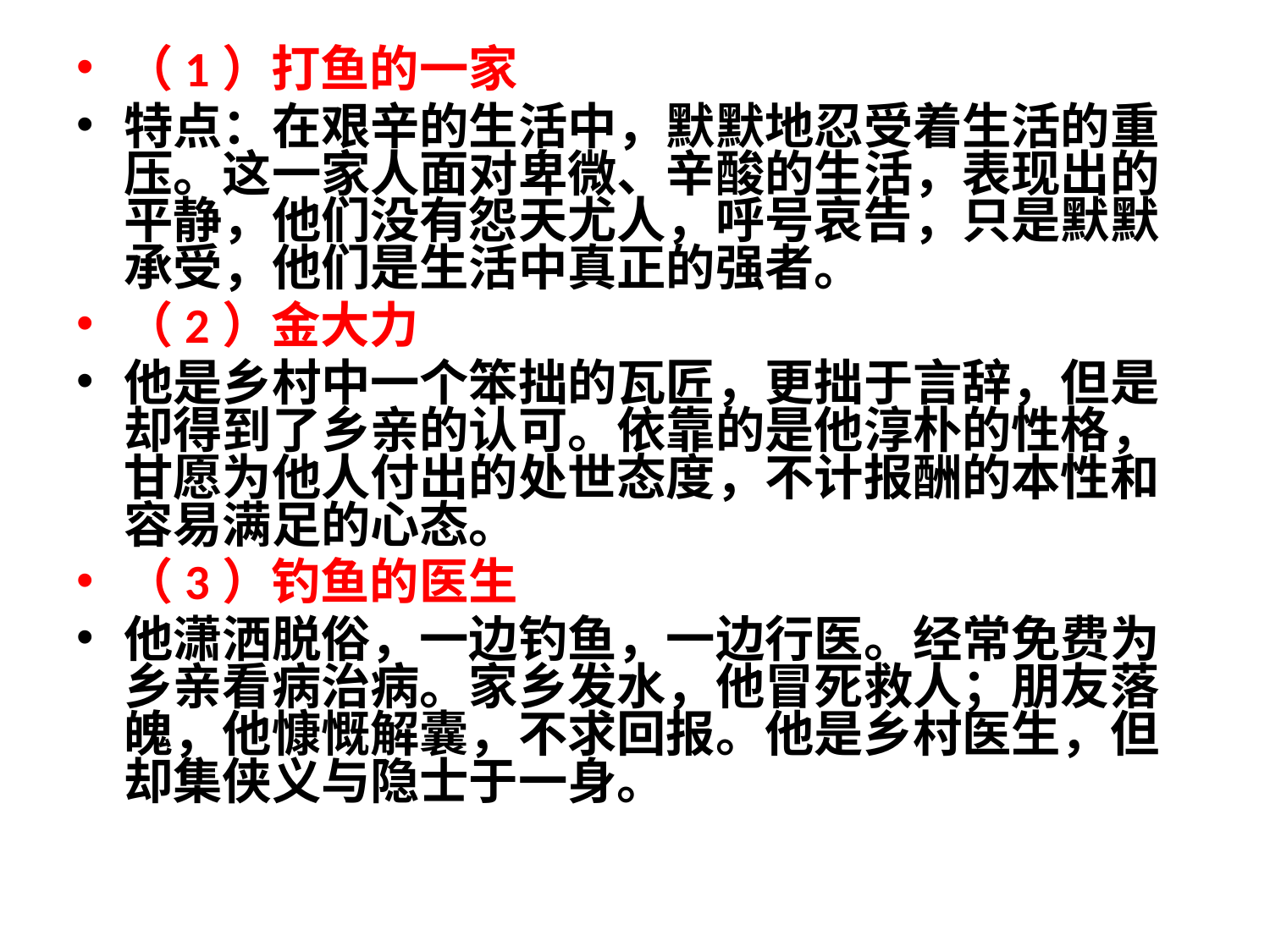

（1）打鱼的一家
特点：在艰辛的生活中，默默地忍受着生活的重压。这一家人面对卑微、辛酸的生活，表现出的平静，他们没有怨天尤人，呼号哀告，只是默默承受，他们是生活中真正的强者。
（2）金大力
他是乡村中一个笨拙的瓦匠，更拙于言辞，但是却得到了乡亲的认可。依靠的是他淳朴的性格，甘愿为他人付出的处世态度，不计报酬的本性和容易满足的心态。
（3）钓鱼的医生
他潇洒脱俗，一边钓鱼，一边行医。经常免费为乡亲看病治病。家乡发水，他冒死救人；朋友落魄，他慷慨解囊，不求回报。他是乡村医生，但却集侠义与隐士于一身。